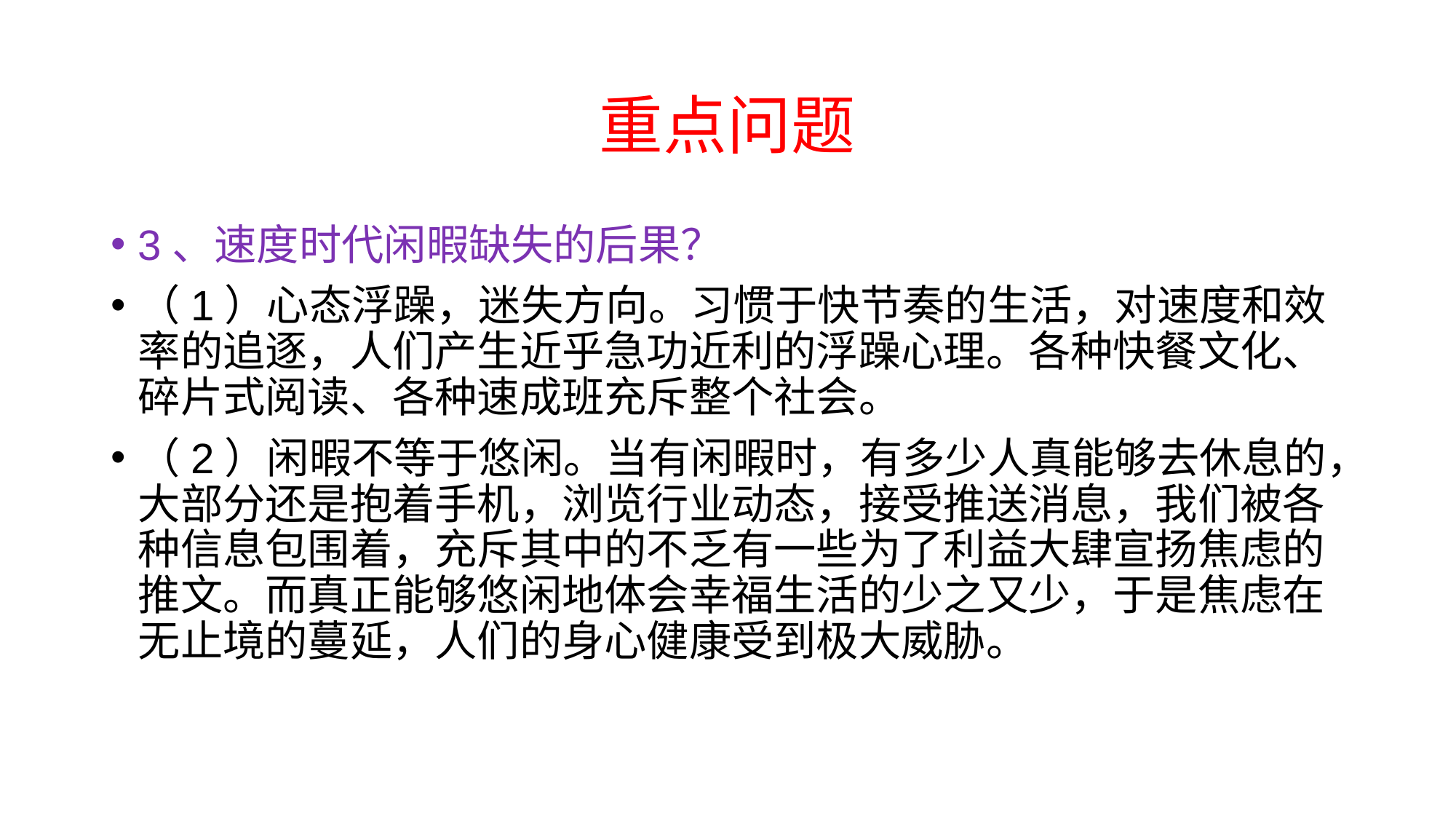

# 重点问题
3、速度时代闲暇缺失的后果？
（1）心态浮躁，迷失方向。习惯于快节奏的生活，对速度和效率的追逐，人们产生近乎急功近利的浮躁心理。各种快餐文化、碎片式阅读、各种速成班充斥整个社会。
（2）闲暇不等于悠闲。当有闲暇时，有多少人真能够去休息的，大部分还是抱着手机，浏览行业动态，接受推送消息，我们被各种信息包围着，充斥其中的不乏有一些为了利益大肆宣扬焦虑的推文。而真正能够悠闲地体会幸福生活的少之又少，于是焦虑在无止境的蔓延，人们的身心健康受到极大威胁。